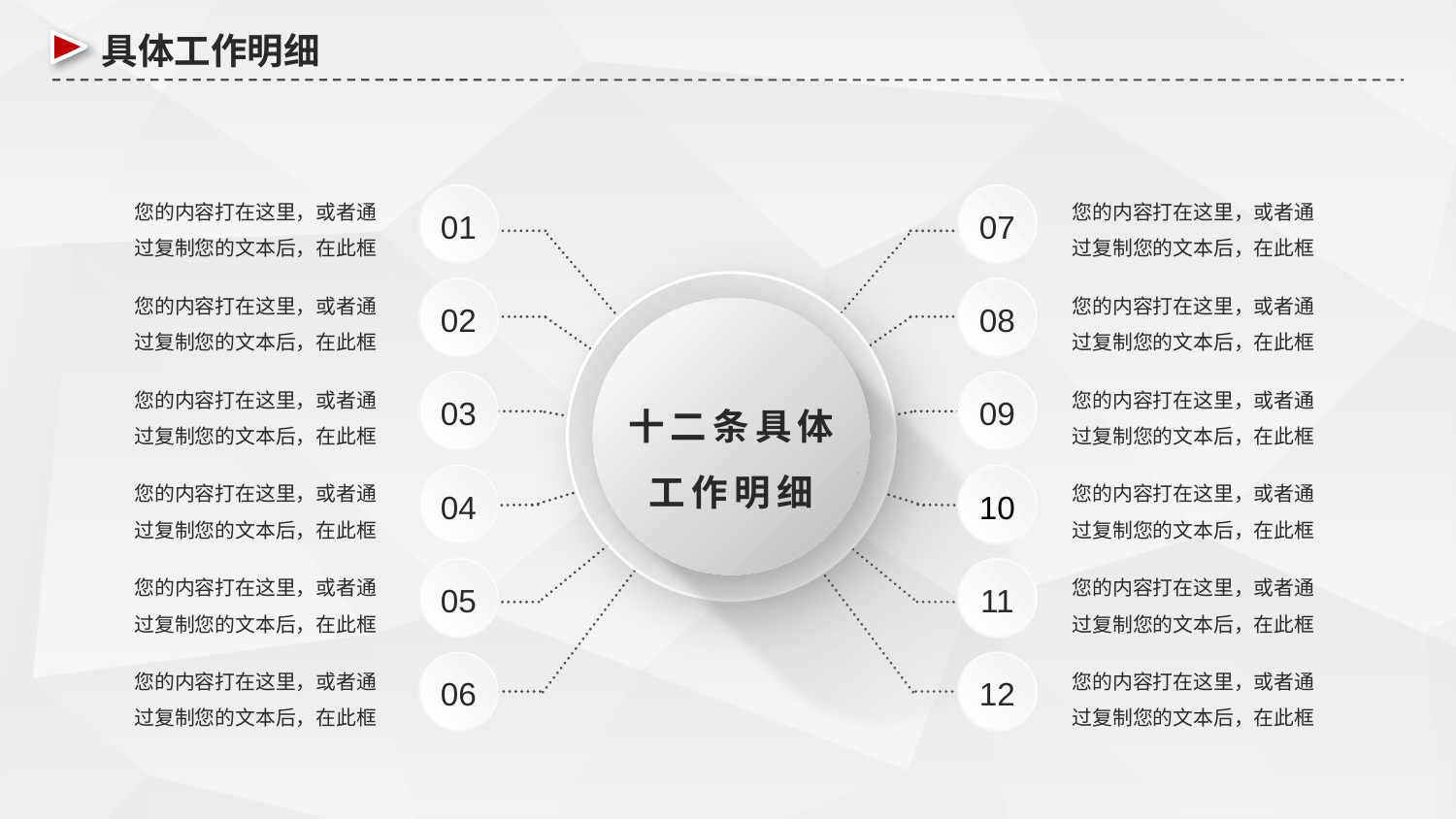

具体工作明细

您的内容打在这里，或者通过复制您的文本后，在此框
您的内容打在这里，或者通过复制您的文本后，在此框

01

07

您的内容打在这里，或者通过复制您的文本后，在此框
您的内容打在这里，或者通过复制您的文本后，在此框

02

08
您的内容打在这里，或者通过复制您的文本后，在此框
您的内容打在这里，或者通过复制您的文本后，在此框

03

09
十二条具体
工作明细
您的内容打在这里，或者通过复制您的文本后，在此框
您的内容打在这里，或者通过复制您的文本后，在此框

04

10
您的内容打在这里，或者通过复制您的文本后，在此框
您的内容打在这里，或者通过复制您的文本后，在此框

05

11
您的内容打在这里，或者通过复制您的文本后，在此框
您的内容打在这里，或者通过复制您的文本后，在此框

06

12